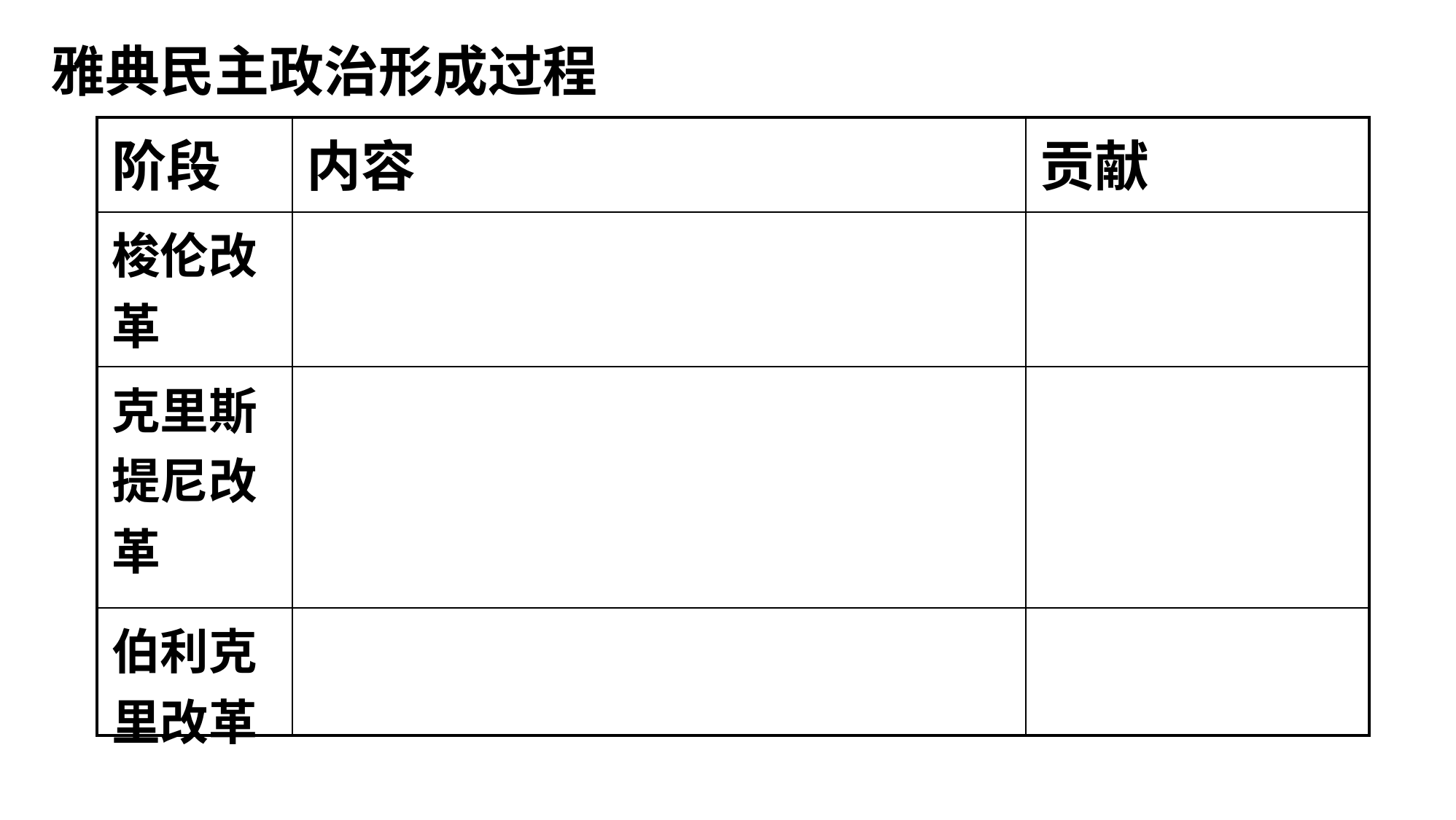

雅典民主政治形成过程
| 阶段 | 内容 | 贡献 |
| --- | --- | --- |
| 梭伦改革 |  |  |
| 克里斯提尼改革 |  |  |
| 伯利克里改革 |  |  |